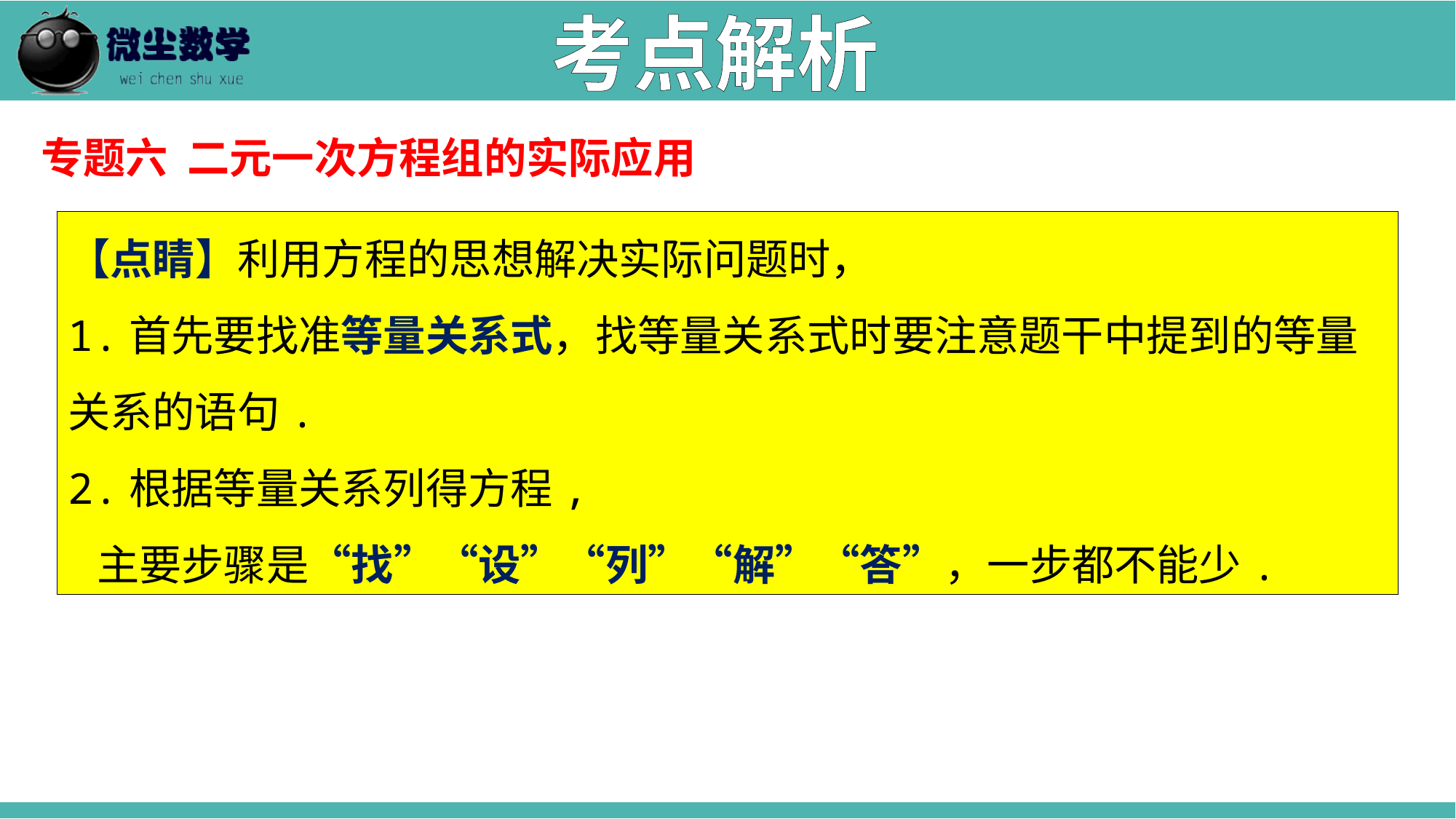

考点解析
专题六  二元一次方程组的实际应用

【点睛】利用方程的思想解决实际问题时，
1.首先要找准等量关系式，找等量关系式时要注意题干中提到的等量关系的语句.
2.根据等量关系列得方程,
  主要步骤是“找”“设”“列”“解”“答”，一步都不能少.